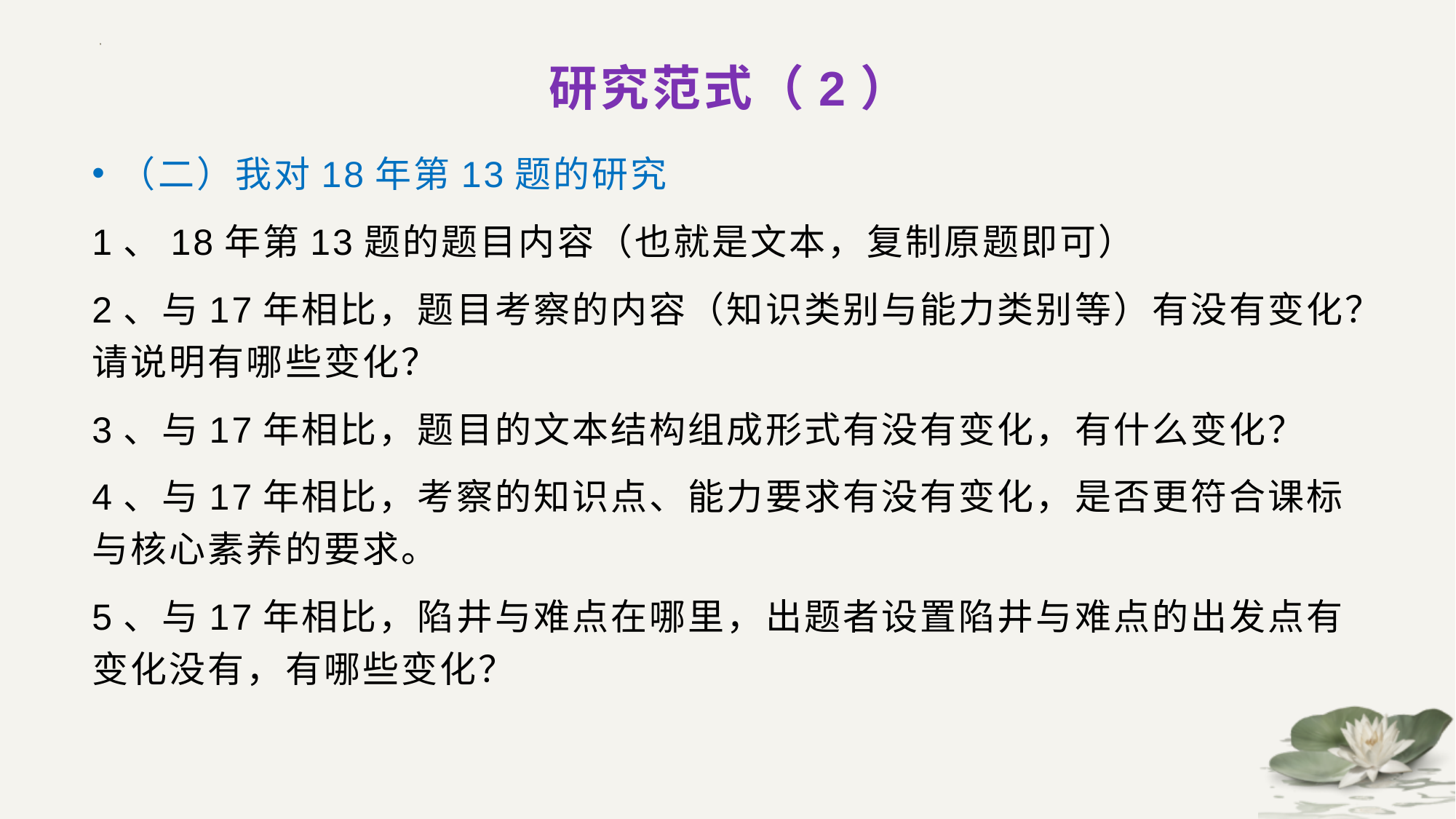

# 研究范式（2）
（二）我对18年第13题的研究
1、18年第13题的题目内容（也就是文本，复制原题即可）
2、与17年相比，题目考察的内容（知识类别与能力类别等）有没有变化？请说明有哪些变化？
3、与17年相比，题目的文本结构组成形式有没有变化，有什么变化？
4、与17年相比，考察的知识点、能力要求有没有变化，是否更符合课标与核心素养的要求。
5、与17年相比，陷井与难点在哪里，出题者设置陷井与难点的出发点有变化没有，有哪些变化？